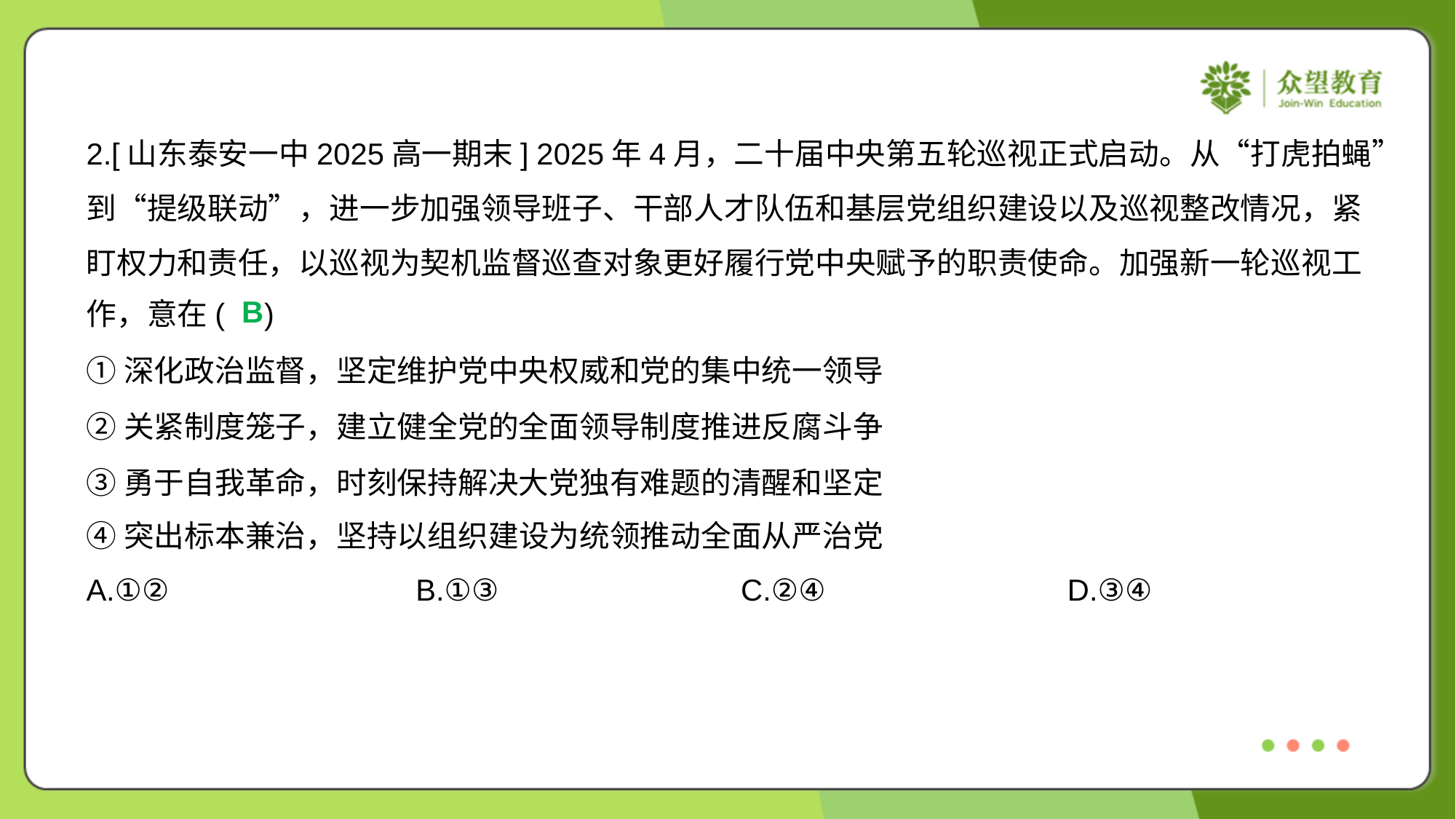

2.[山东泰安一中2025高一期末] 2025年4月，二十届中央第五轮巡视正式启动。从“打虎拍蝇”
到“提级联动”，进一步加强领导班子、干部人才队伍和基层党组织建设以及巡视整改情况，紧
盯权力和责任，以巡视为契机监督巡查对象更好履行党中央赋予的职责使命。加强新一轮巡视工
作，意在(     )
B
①深化政治监督，坚定维护党中央权威和党的集中统一领导
②关紧制度笼子，建立健全党的全面领导制度推进反腐斗争
③勇于自我革命，时刻保持解决大党独有难题的清醒和坚定
④突出标本兼治，坚持以组织建设为统领推动全面从严治党
A.①②	B.①③	C.②④	D.③④